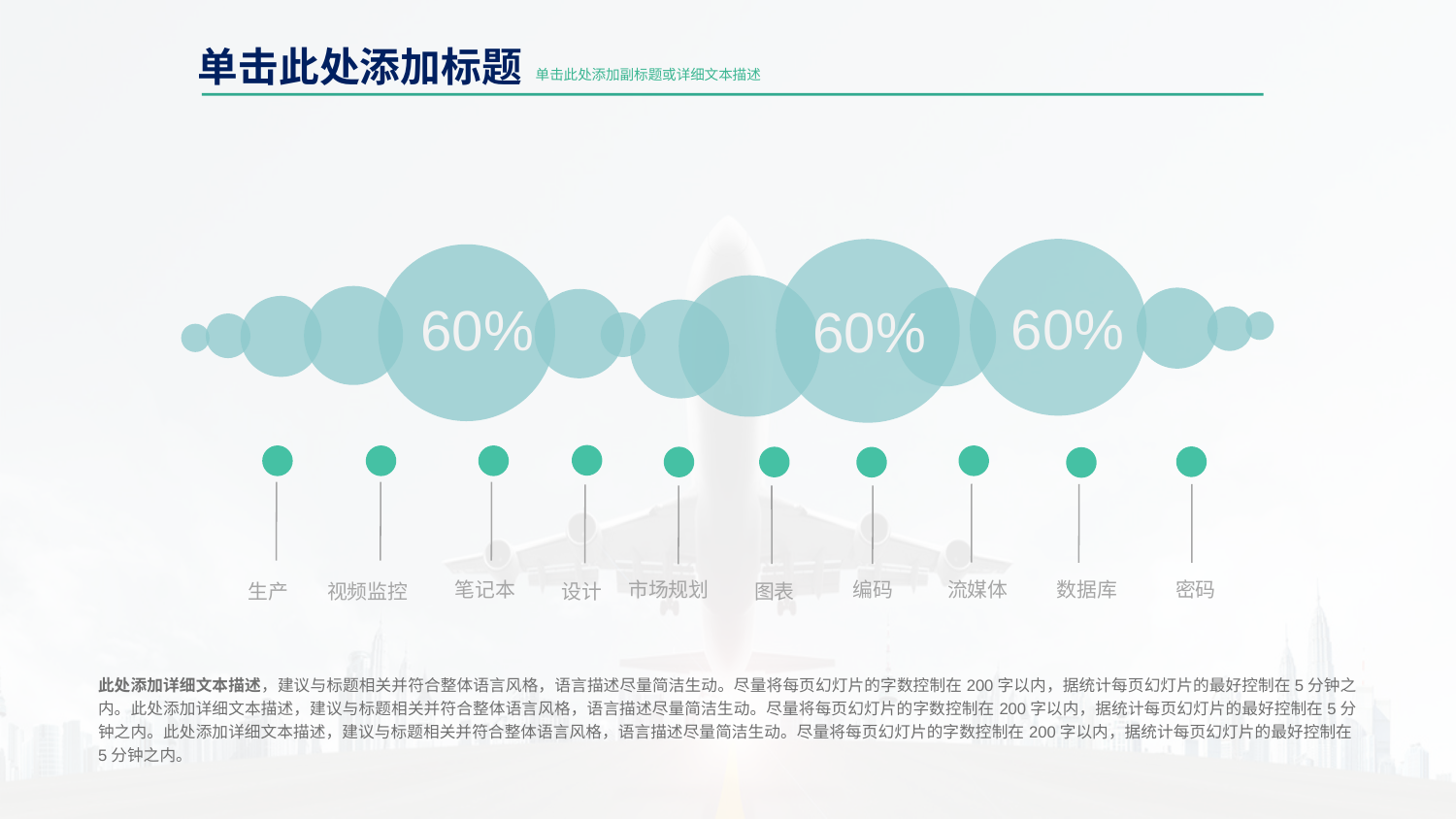

单击此处添加标题
单击此处添加副标题或详细文本描述

60%

60%

60%

笔记本
市场规划
编码
流媒体
数据库
密码
设计
图表
生产
视频监控
此处添加详细文本描述，建议与标题相关并符合整体语言风格，语言描述尽量简洁生动。尽量将每页幻灯片的字数控制在200字以内，据统计每页幻灯片的最好控制在5分钟之内。此处添加详细文本描述，建议与标题相关并符合整体语言风格，语言描述尽量简洁生动。尽量将每页幻灯片的字数控制在200字以内，据统计每页幻灯片的最好控制在5分钟之内。此处添加详细文本描述，建议与标题相关并符合整体语言风格，语言描述尽量简洁生动。尽量将每页幻灯片的字数控制在200字以内，据统计每页幻灯片的最好控制在5分钟之内。